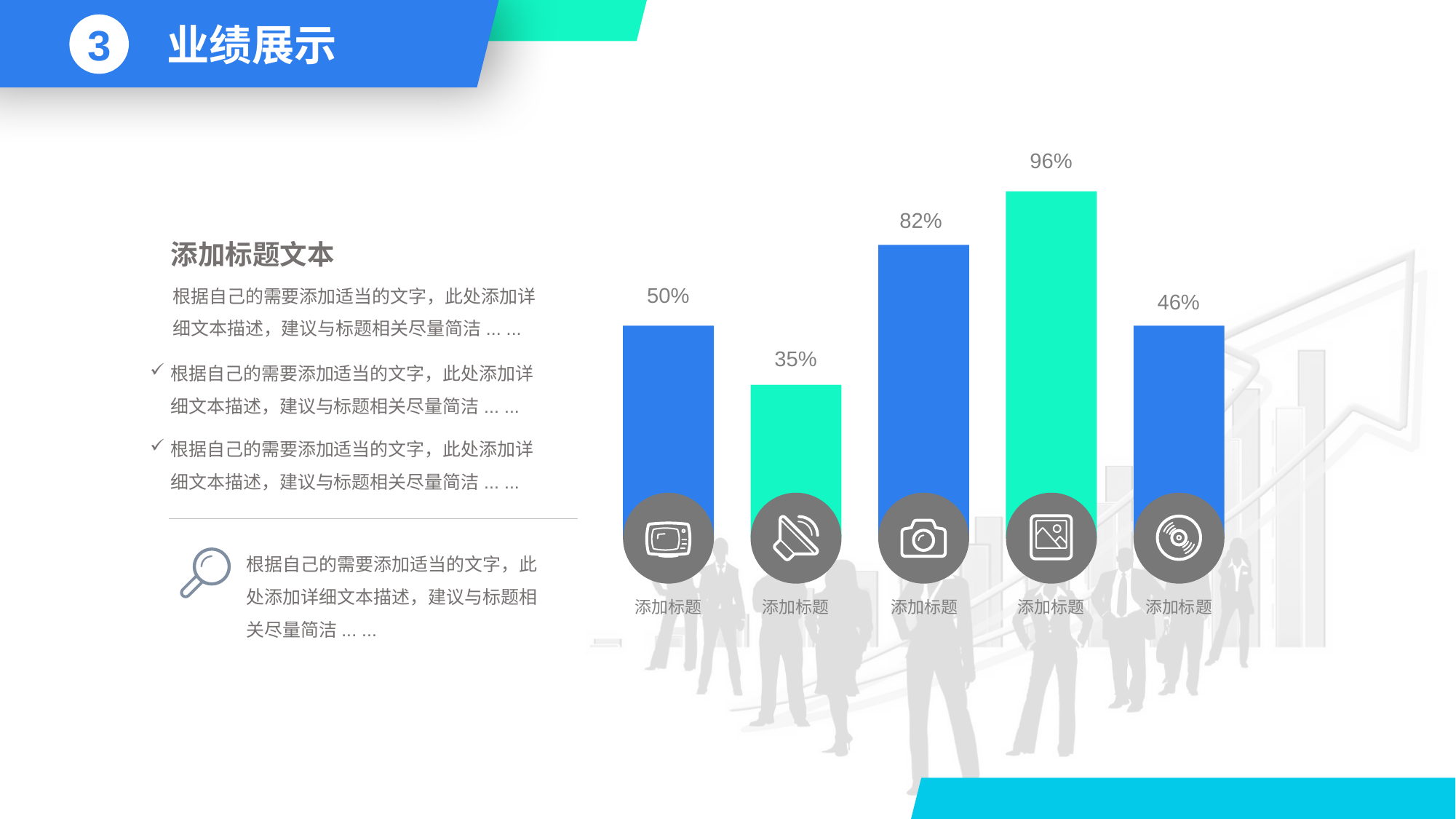

3
业绩展示
96%

82%
添加标题文本

根据自己的需要添加适当的文字，此处添加详细文本描述，建议与标题相关尽量简洁... ...
50%
46%

35%
根据自己的需要添加适当的文字，此处添加详细文本描述，建议与标题相关尽量简洁... ...

根据自己的需要添加适当的文字，此处添加详细文本描述，建议与标题相关尽量简洁... ...

根据自己的需要添加适当的文字，此处添加详细文本描述，建议与标题相关尽量简洁... ...

添加标题
添加标题
添加标题
添加标题
添加标题